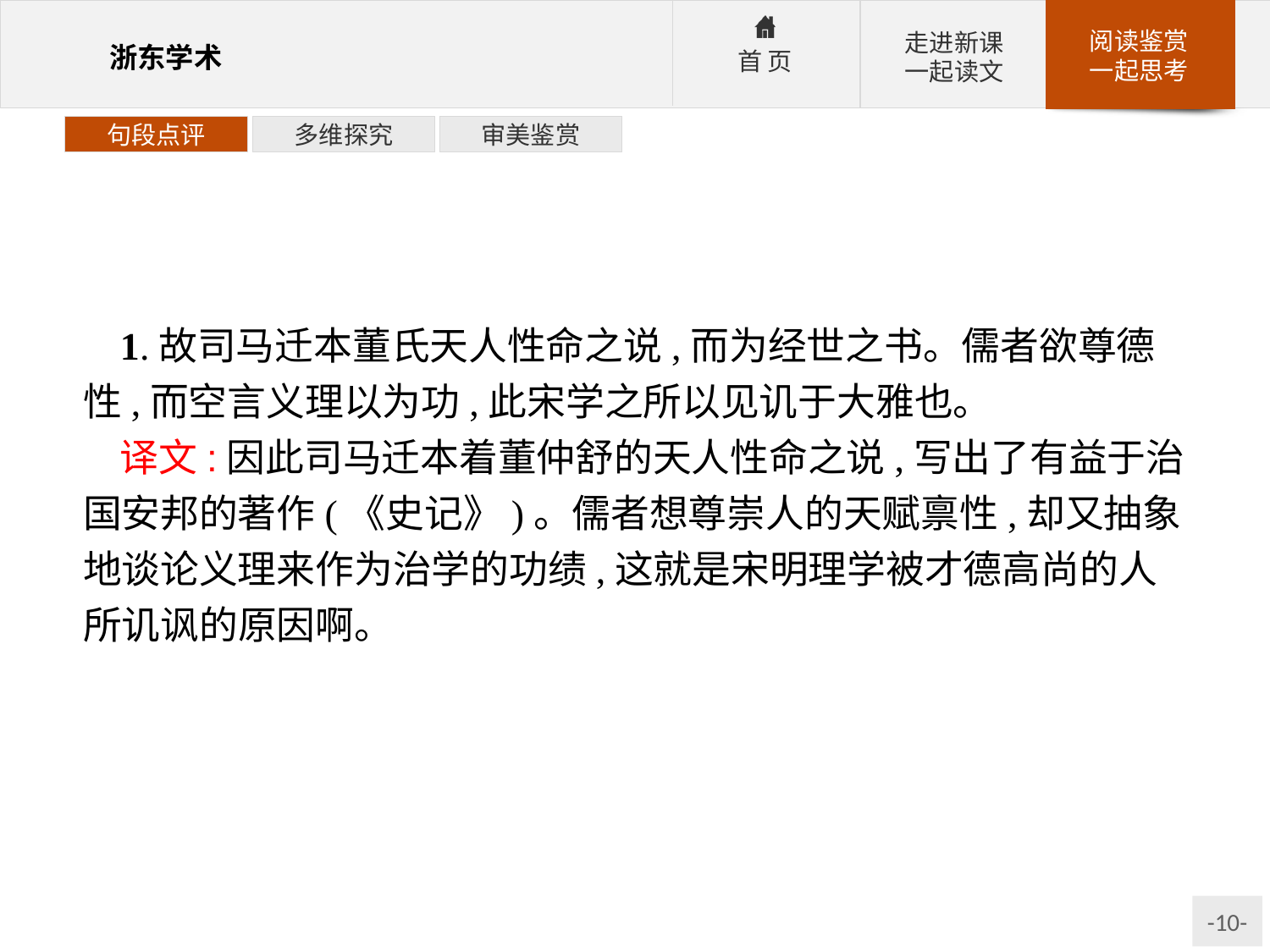

句段点评
多维探究
审美鉴赏
1.故司马迁本董氏天人性命之说,而为经世之书。儒者欲尊德性,而空言义理以为功,此宋学之所以见讥于大雅也。
译文:因此司马迁本着董仲舒的天人性命之说,写出了有益于治国安邦的著作(《史记》)。儒者想尊崇人的天赋禀性,却又抽象地谈论义理来作为治学的功绩,这就是宋明理学被才德高尚的人所讥讽的原因啊。